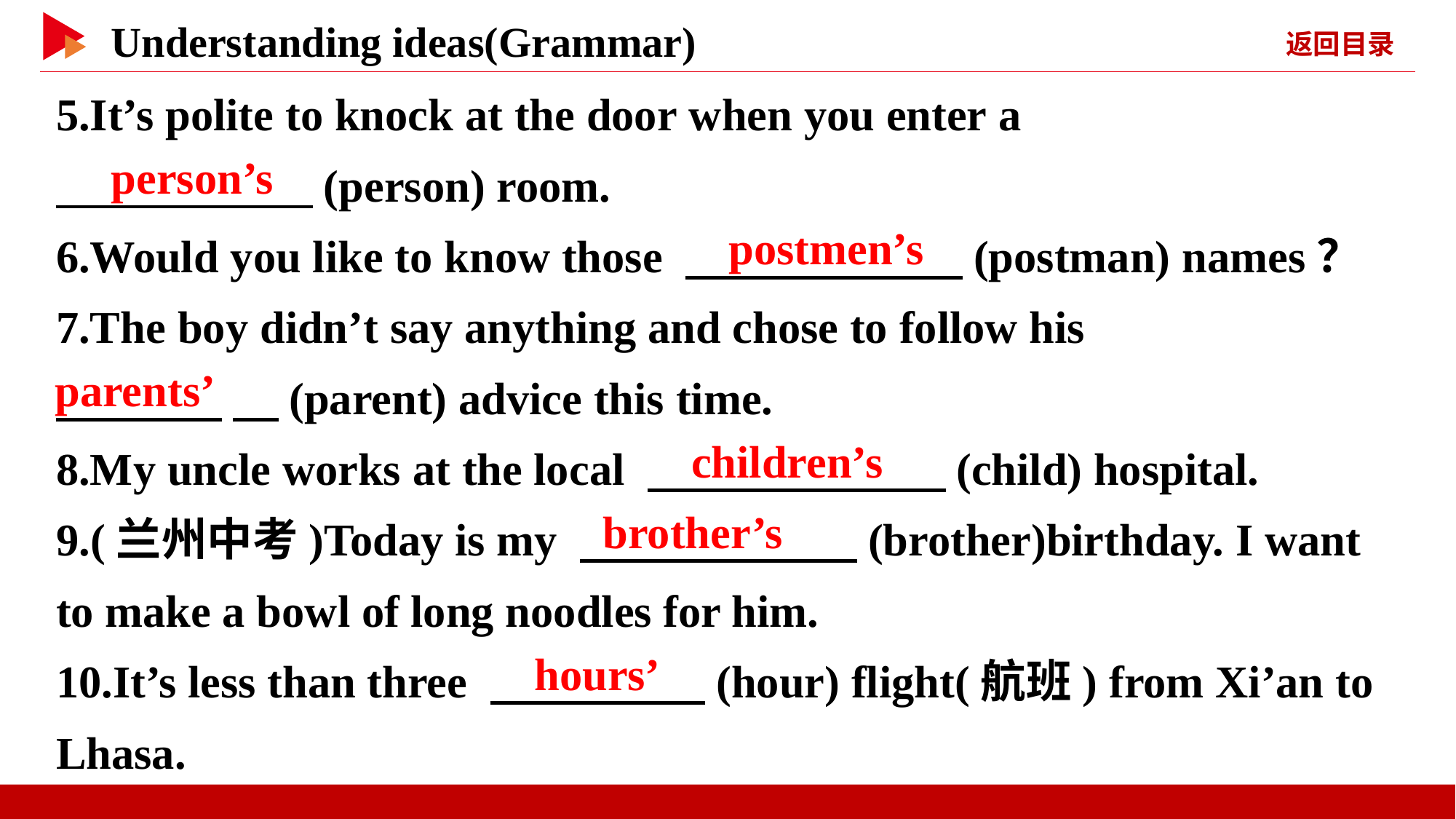

5.It’s polite to knock at the door when you enter a
　                　(person) room.
6.Would you like to know those 　                  　(postman) names？
7.The boy didn’t say anything and chose to follow his
                　(parent) advice this time.
8.My uncle works at the local 　                    　(child) hospital.
9.(兰州中考)Today is my 　                  　(brother)birthday. I want to make a bowl of long noodles for him.
10.It’s less than three 　            　(hour) flight(航班) from Xi’an to Lhasa.
　person’s
　postmen’s
parents’
　children’s
　brother’s
　hours’